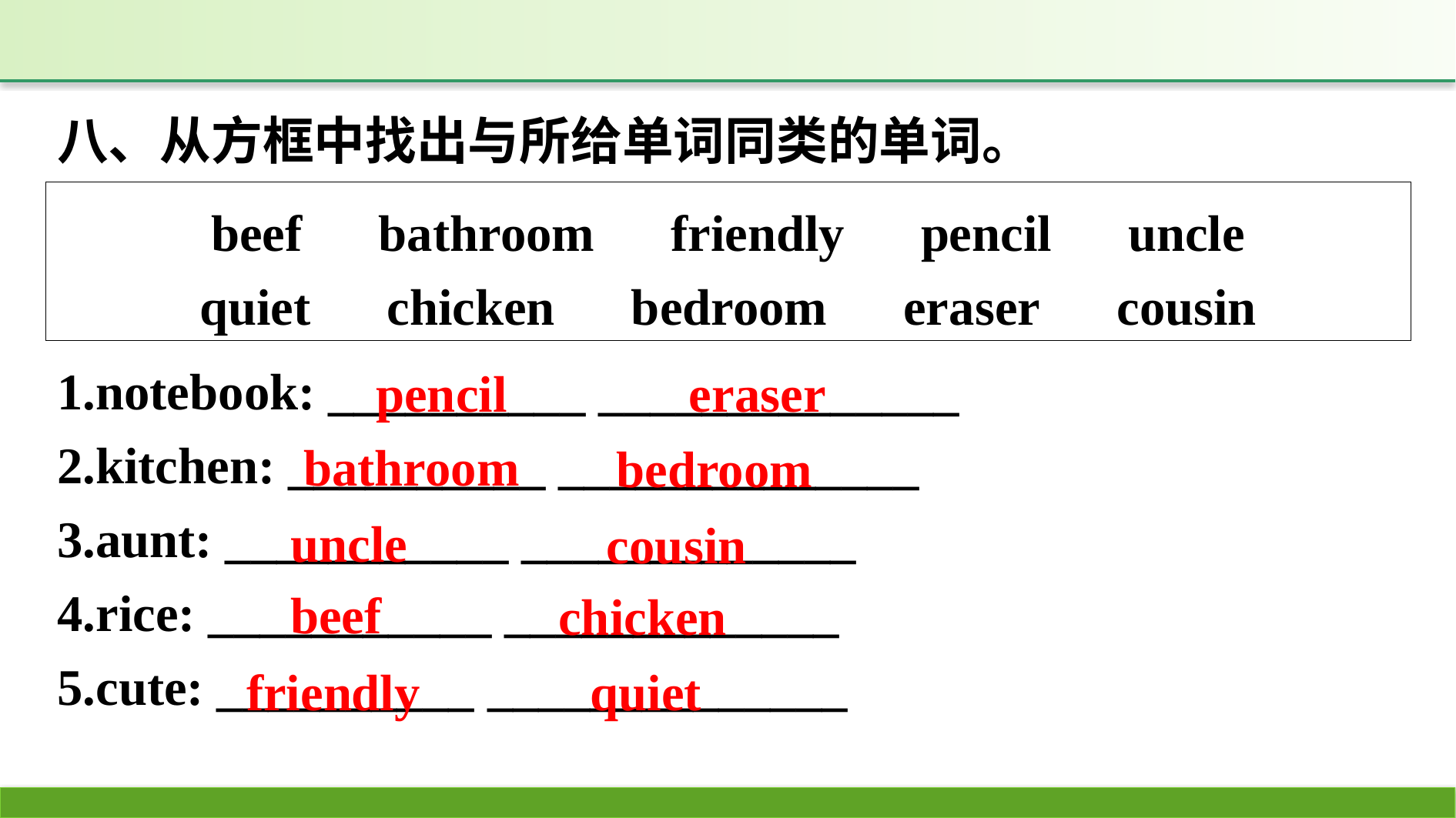

八、从方框中找出与所给单词同类的单词。
beef　bathroom　friendly　pencil　uncle
quiet　chicken　bedroom　eraser　cousin
1.notebook: __________ ______________
2.kitchen: __________ ______________
3.aunt: ___________ _____________
4.rice: ___________ _____________
5.cute: __________ ______________
eraser
pencil
bathroom
bedroom
uncle
cousin
beef
chicken
quiet
friendly